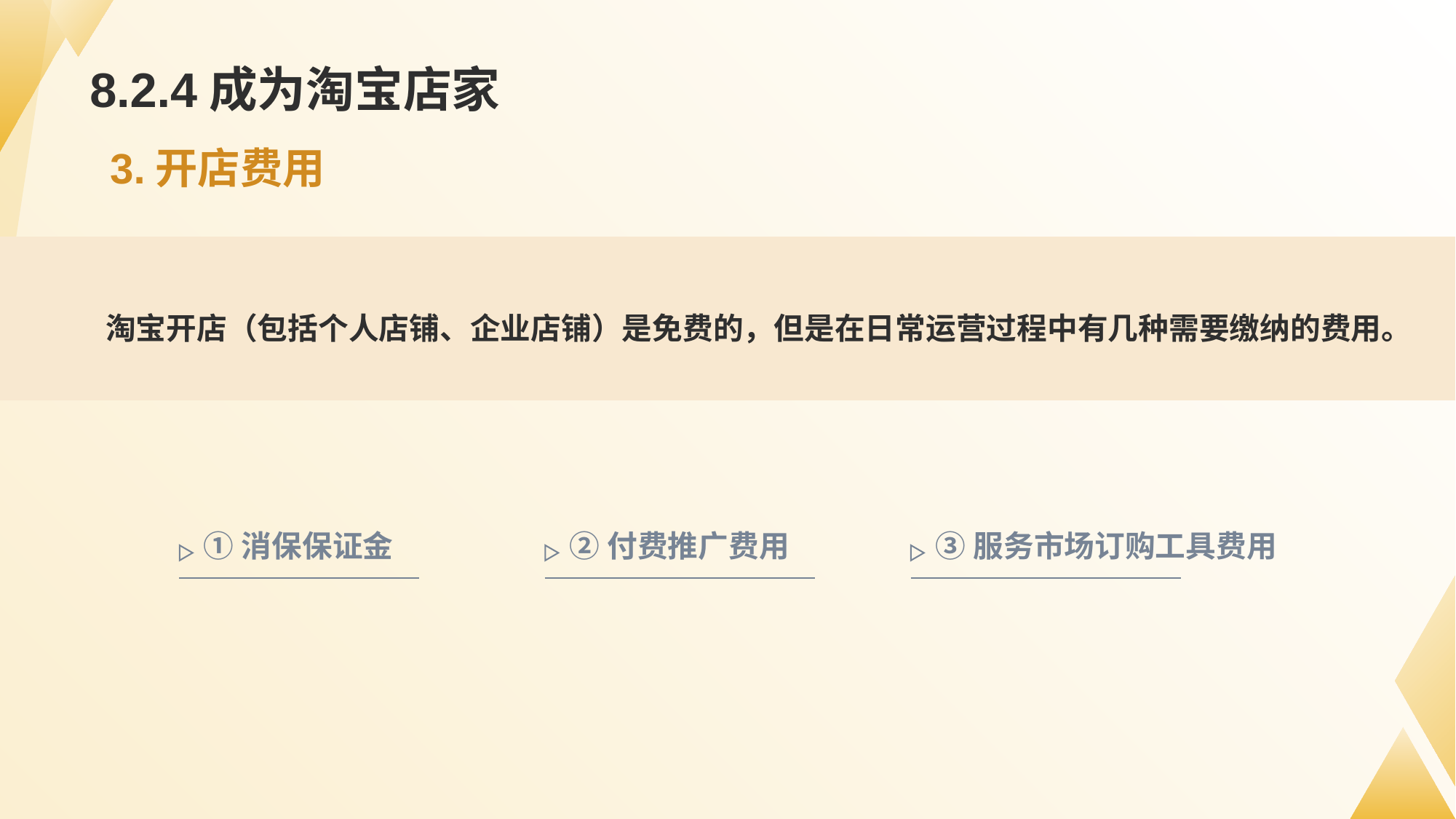

# 8.2.4成为淘宝店家
3.开店费用

淘宝开店（包括个人店铺、企业店铺）是免费的，但是在日常运营过程中有几种需要缴纳的费用。
①消保保证金
②付费推广费用
③服务市场订购工具费用